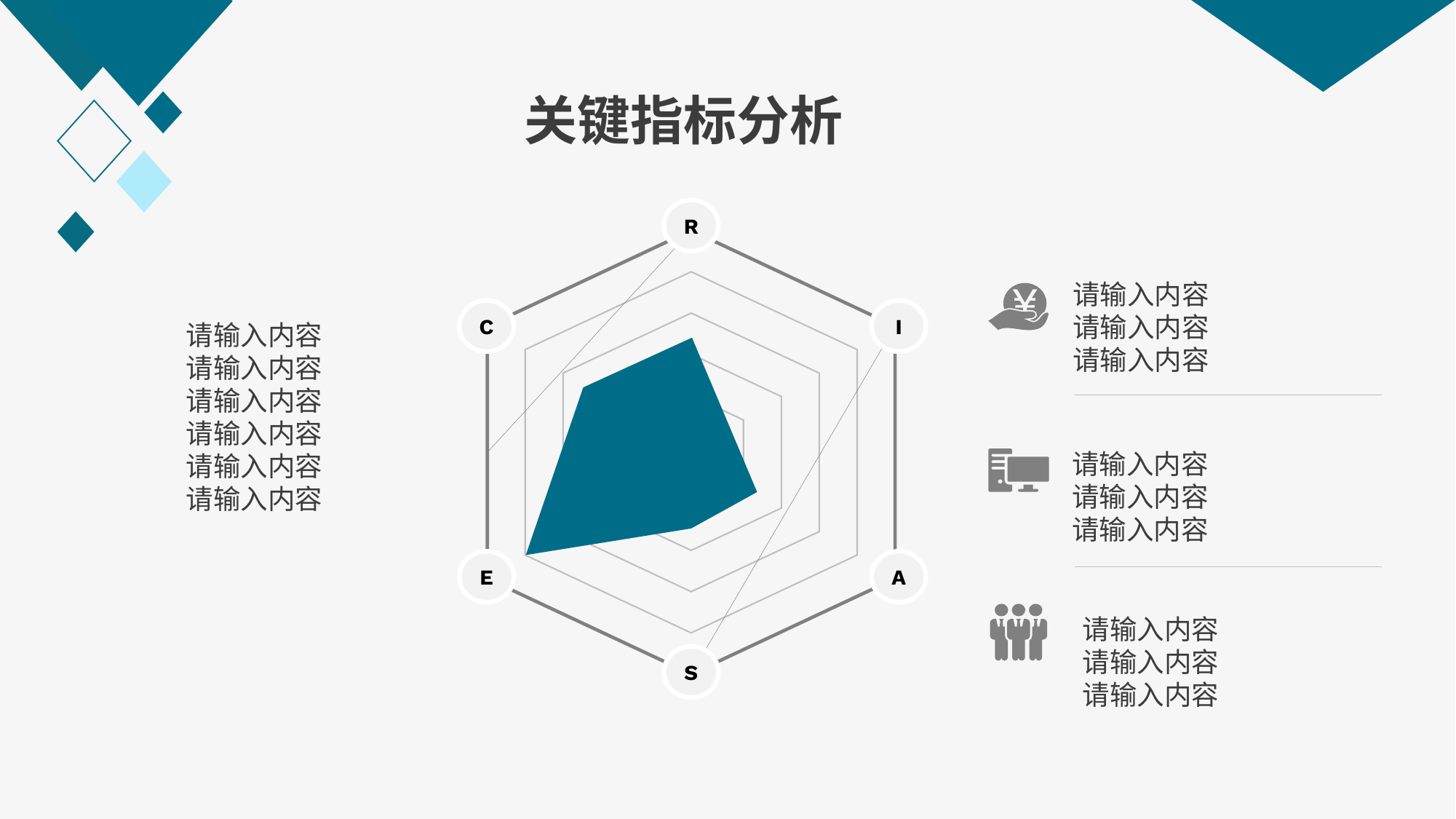

关键指标分析
R

C
I

E
A

S
请输入内容
请输入内容
请输入内容
请输入内容
请输入内容
请输入内容
请输入内容
请输入内容
请输入内容

请输入内容
请输入内容
请输入内容
请输入内容
请输入内容
请输入内容